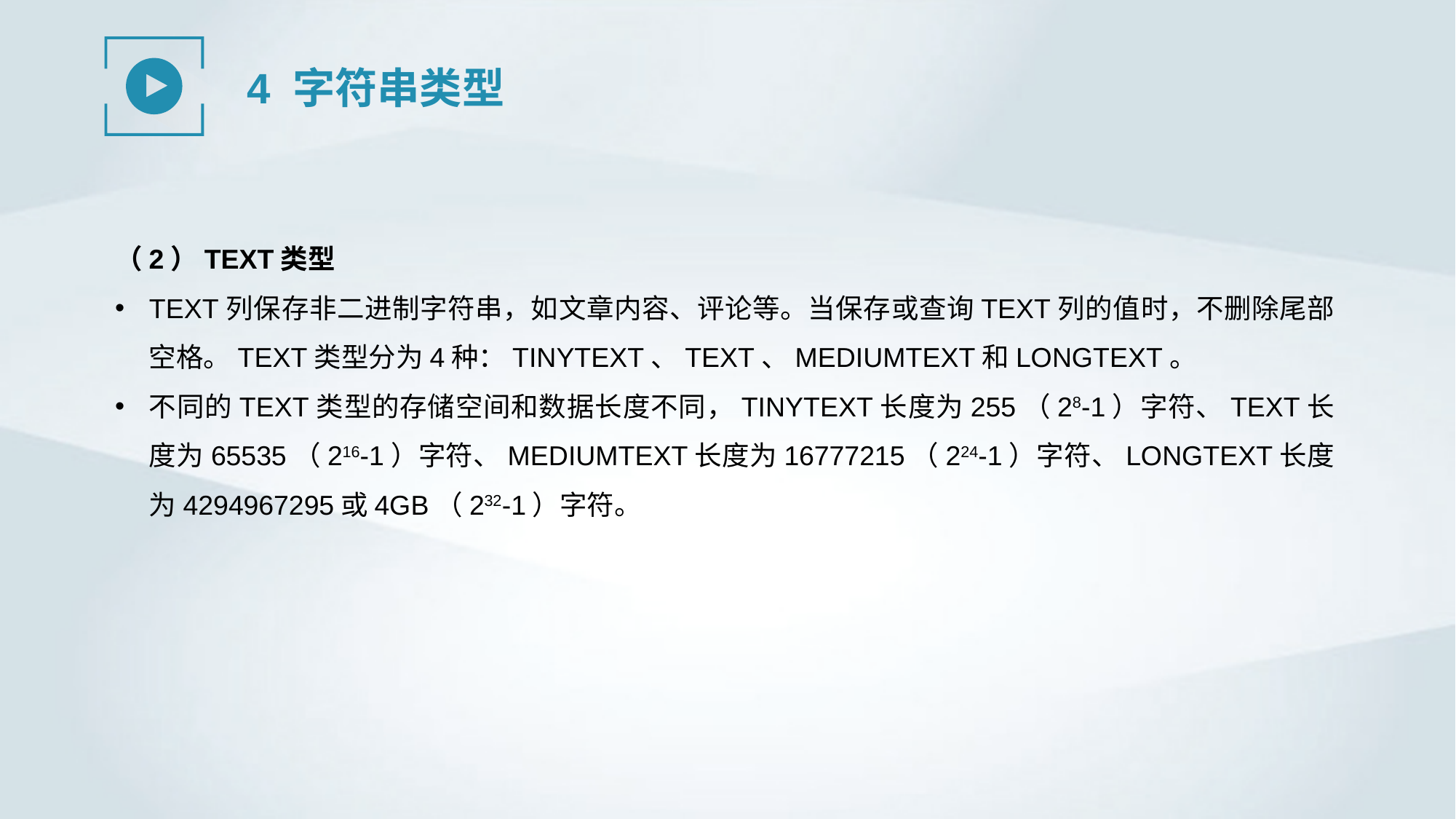

4 字符串类型
（2）TEXT类型
TEXT列保存非二进制字符串，如文章内容、评论等。当保存或查询TEXT列的值时，不删除尾部空格。TEXT类型分为4种：TINYTEXT、TEXT、MEDIUMTEXT和LONGTEXT。
不同的TEXT类型的存储空间和数据长度不同，TINYTEXT长度为255（28-1）字符、TEXT长度为65535（216-1）字符、MEDIUMTEXT长度为16777215（224-1）字符、LONGTEXT长度为4294967295或4GB（232-1）字符。